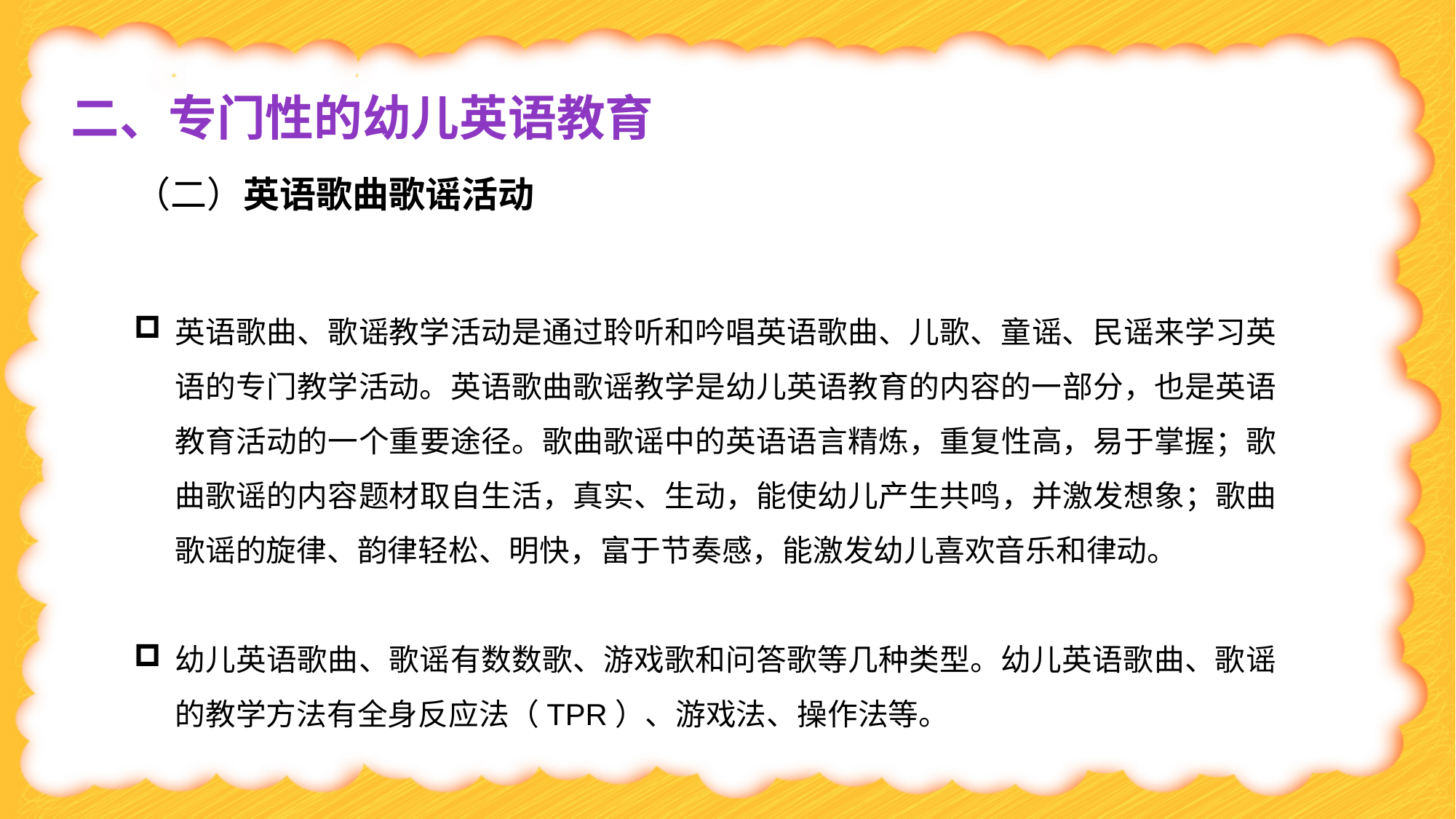

二、专门性的幼儿英语教育

（二）英语歌曲歌谣活动
英语歌曲、歌谣教学活动是通过聆听和吟唱英语歌曲、儿歌、童谣、民谣来学习英语的专门教学活动。英语歌曲歌谣教学是幼儿英语教育的内容的一部分，也是英语教育活动的一个重要途径。歌曲歌谣中的英语语言精炼，重复性高，易于掌握；歌曲歌谣的内容题材取自生活，真实、生动，能使幼儿产生共鸣，并激发想象；歌曲歌谣的旋律、韵律轻松、明快，富于节奏感，能激发幼儿喜欢音乐和律动。

幼儿英语歌曲、歌谣有数数歌、游戏歌和问答歌等几种类型。幼儿英语歌曲、歌谣的教学方法有全身反应法（TPR）、游戏法、操作法等。